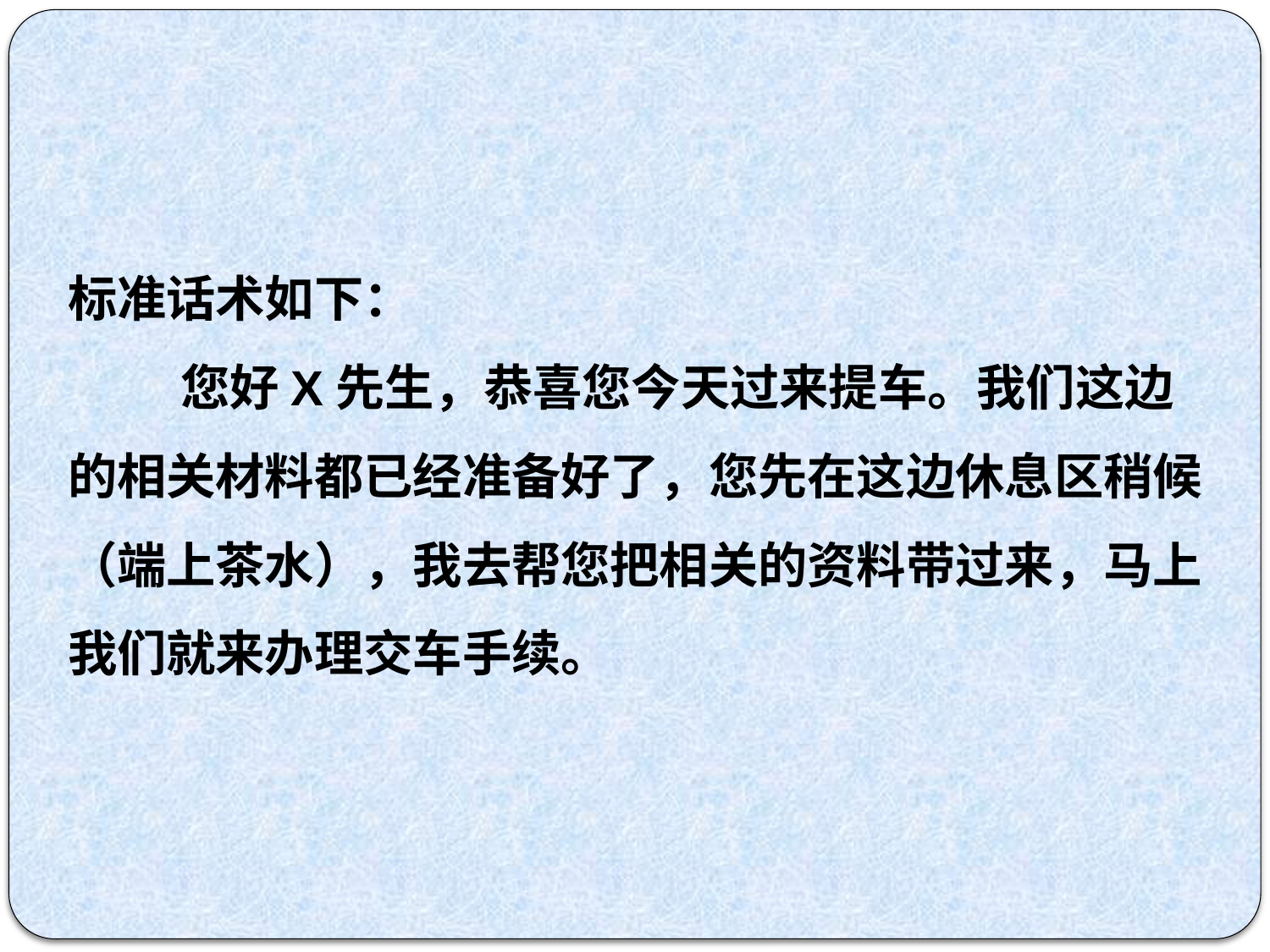

标准话术如下：
         您好X先生，恭喜您今天过来提车。我们这边的相关材料都已经准备好了，您先在这边休息区稍候（端上茶水），我去帮您把相关的资料带过来，马上我们就来办理交车手续。